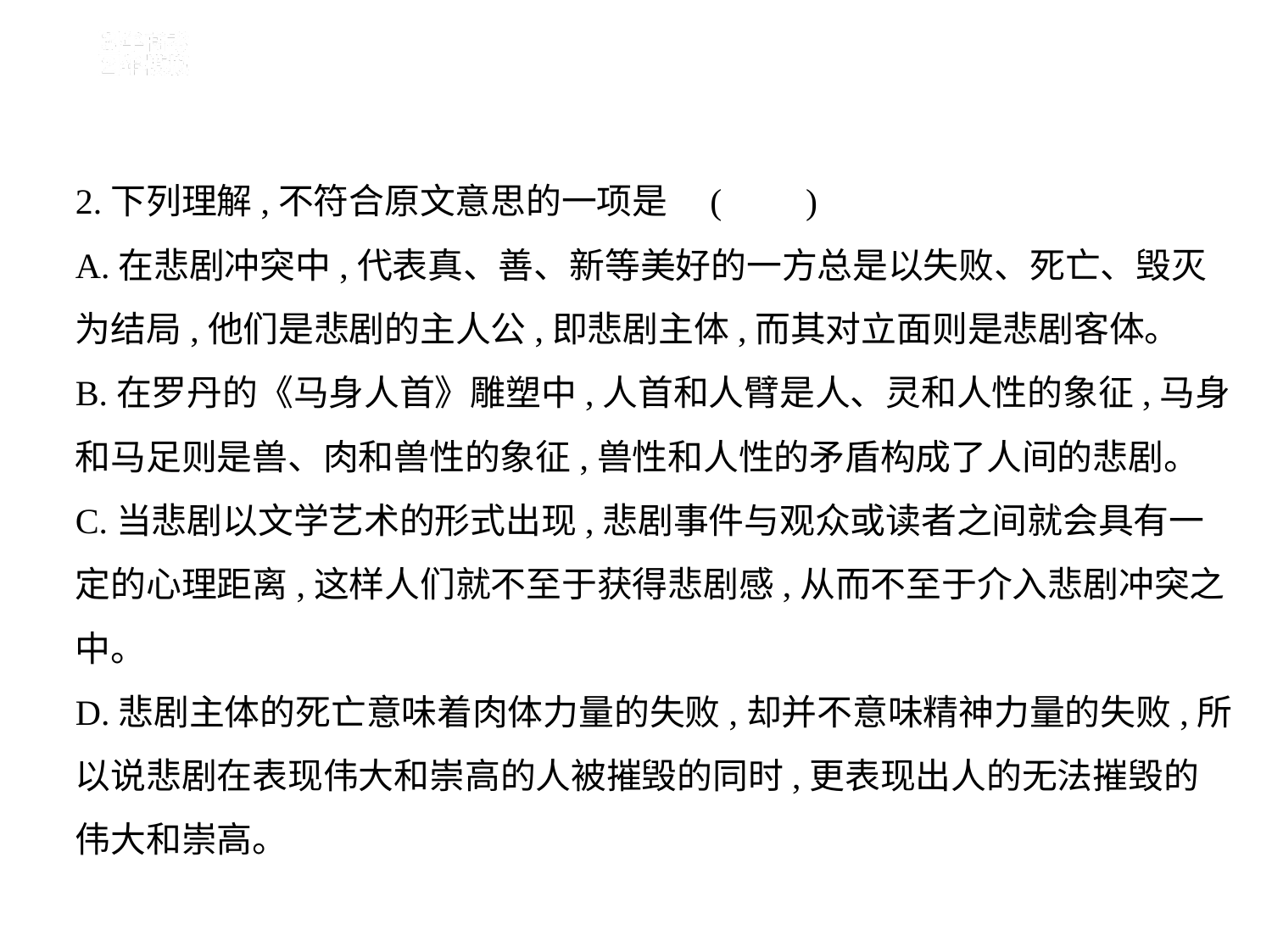

2.下列理解,不符合原文意思的一项是 (　    )
A.在悲剧冲突中,代表真、善、新等美好的一方总是以失败、死亡、毁灭
为结局,他们是悲剧的主人公,即悲剧主体,而其对立面则是悲剧客体。
B.在罗丹的《马身人首》雕塑中,人首和人臂是人、灵和人性的象征,马身
和马足则是兽、肉和兽性的象征,兽性和人性的矛盾构成了人间的悲剧。
C.当悲剧以文学艺术的形式出现,悲剧事件与观众或读者之间就会具有一
定的心理距离,这样人们就不至于获得悲剧感,从而不至于介入悲剧冲突之
中。
D.悲剧主体的死亡意味着肉体力量的失败,却并不意味精神力量的失败,所
以说悲剧在表现伟大和崇高的人被摧毁的同时,更表现出人的无法摧毁的
伟大和崇高。